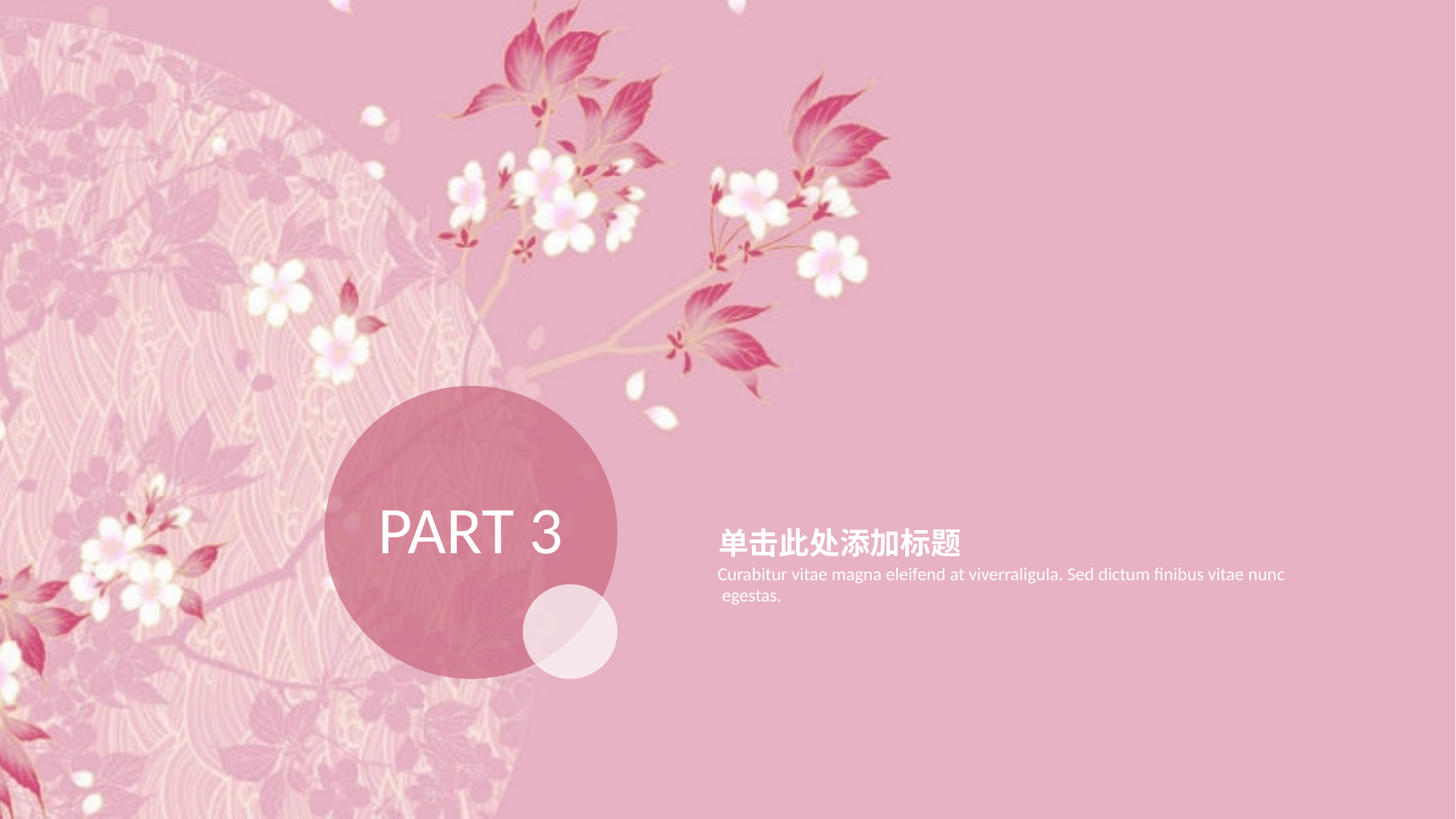

PART 3
单击此处添加标题
Curabitur vitae magna eleifend at viverraligula. Sed dictum finibus vitae nunc
 egestas.